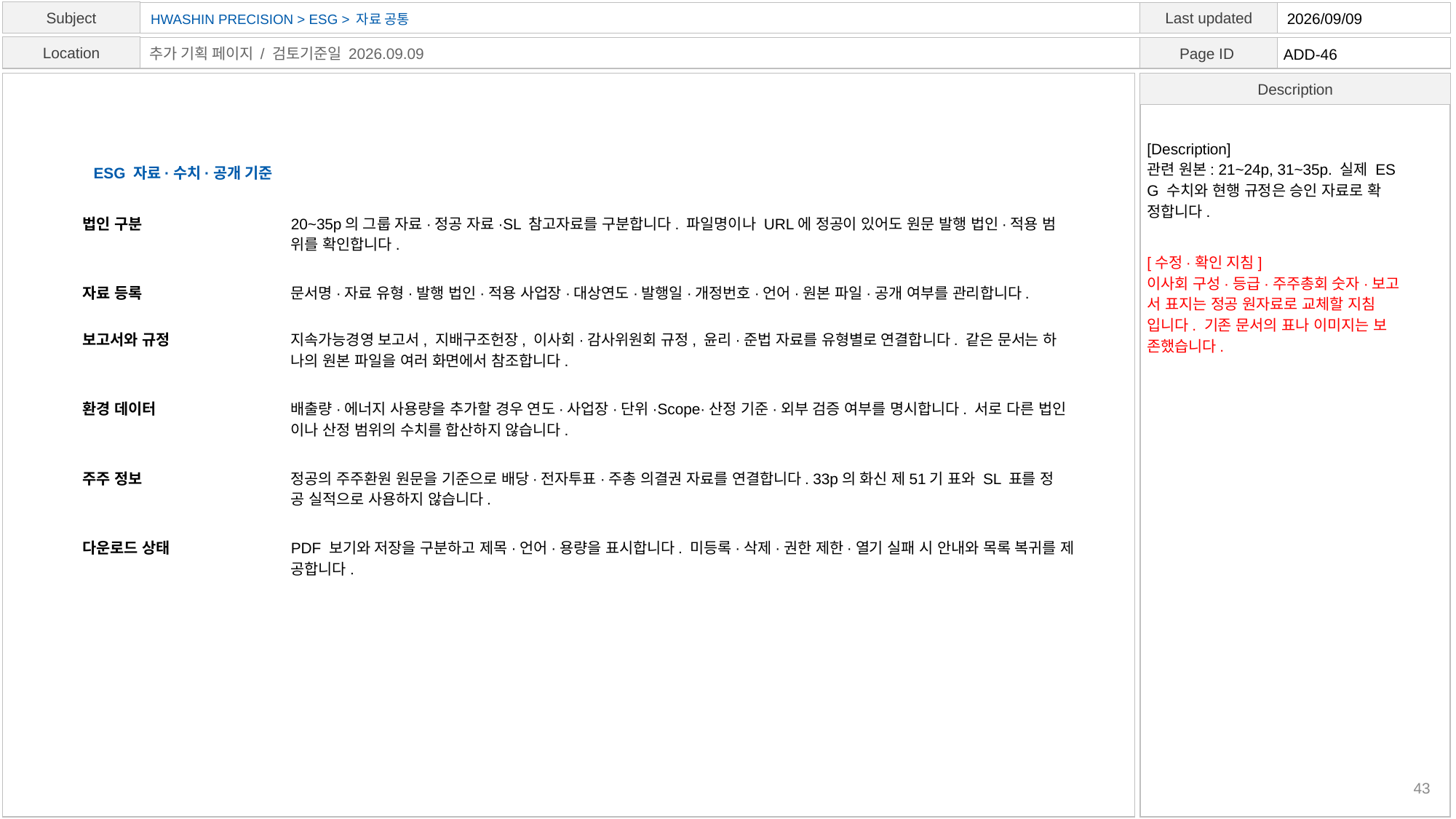

HWASHIN PRECISION > ESG > 자료 공통
2026/09/09
ADD-46
추가 기획 페이지 / 검토기준일 2026.09.09
[Description]
관련 원본: 21~24p, 31~35p. 실제 ES
G 수치와 현행 규정은 승인 자료로 확
정합니다.
ESG 자료·수치·공개 기준
법인 구분
20~35p의 그룹 자료·정공 자료·SL 참고자료를 구분합니다. 파일명이나 URL에 정공이 있어도 원문 발행 법인·적용 범
위를 확인합니다.
[수정·확인 지침]
이사회 구성·등급·주주총회 숫자·보고
서 표지는 정공 원자료로 교체할 지침
입니다. 기존 문서의 표나 이미지는 보
존했습니다.
자료 등록
문서명·자료 유형·발행 법인·적용 사업장·대상연도·발행일·개정번호·언어·원본 파일·공개 여부를 관리합니다.
보고서와 규정
지속가능경영 보고서, 지배구조헌장, 이사회·감사위원회 규정, 윤리·준법 자료를 유형별로 연결합니다. 같은 문서는 하
나의 원본 파일을 여러 화면에서 참조합니다.
환경 데이터
배출량·에너지 사용량을 추가할 경우 연도·사업장·단위·Scope·산정 기준·외부 검증 여부를 명시합니다. 서로 다른 법인
이나 산정 범위의 수치를 합산하지 않습니다.
주주 정보
정공의 주주환원 원문을 기준으로 배당·전자투표·주총 의결권 자료를 연결합니다. 33p의 화신 제51기 표와 SL 표를 정
공 실적으로 사용하지 않습니다.
다운로드 상태
PDF 보기와 저장을 구분하고 제목·언어·용량을 표시합니다. 미등록·삭제·권한 제한·열기 실패 시 안내와 목록 복귀를 제
공합니다.
43